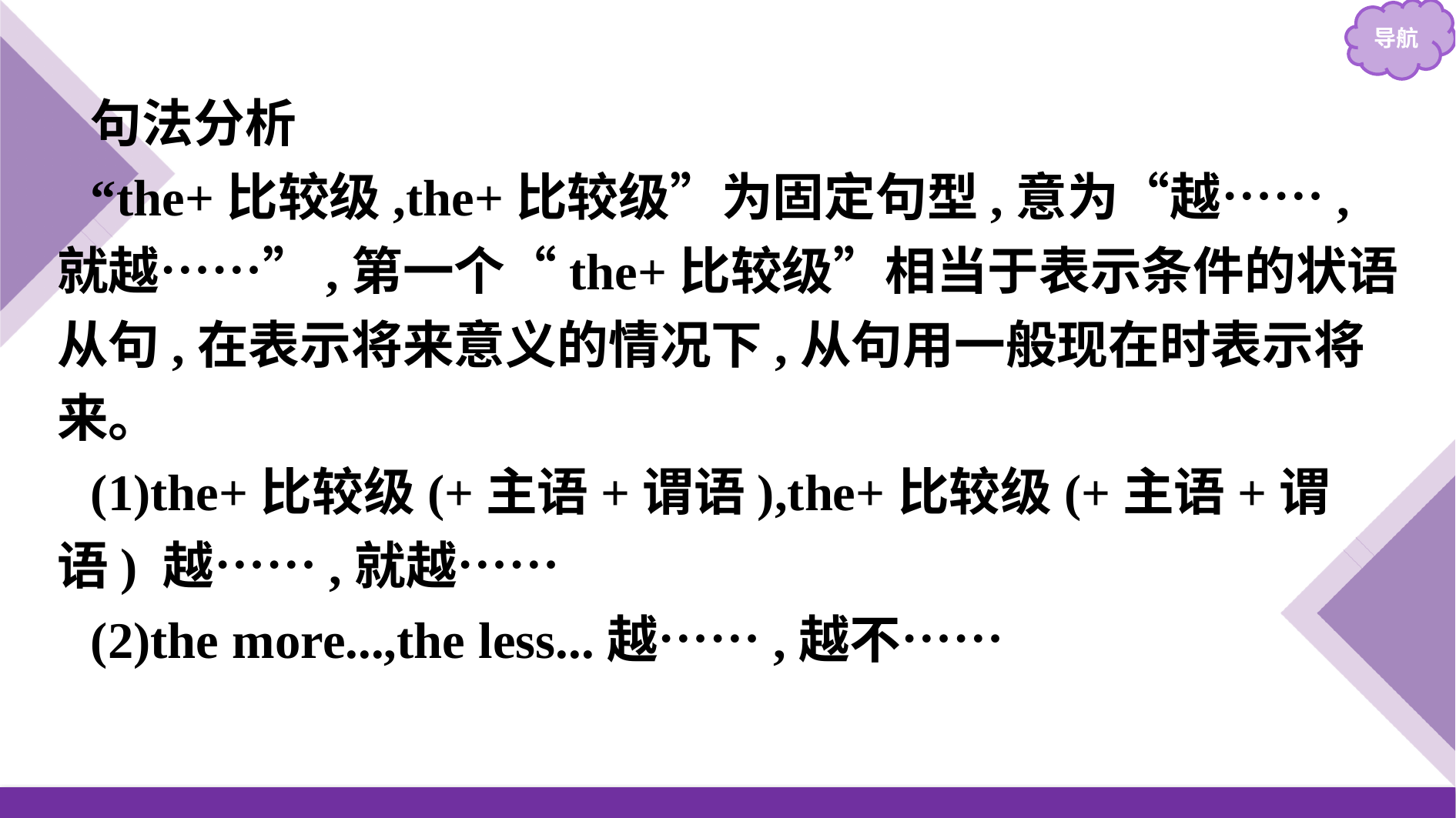

句法分析
“the+比较级,the+比较级”为固定句型,意为“越……,就越……”,第一个“the+比较级”相当于表示条件的状语从句,在表示将来意义的情况下,从句用一般现在时表示将来。
(1)the+比较级(+主语+谓语),the+比较级(+主语+谓语) 越……,就越……
(2)the more...,the less...越……,越不……